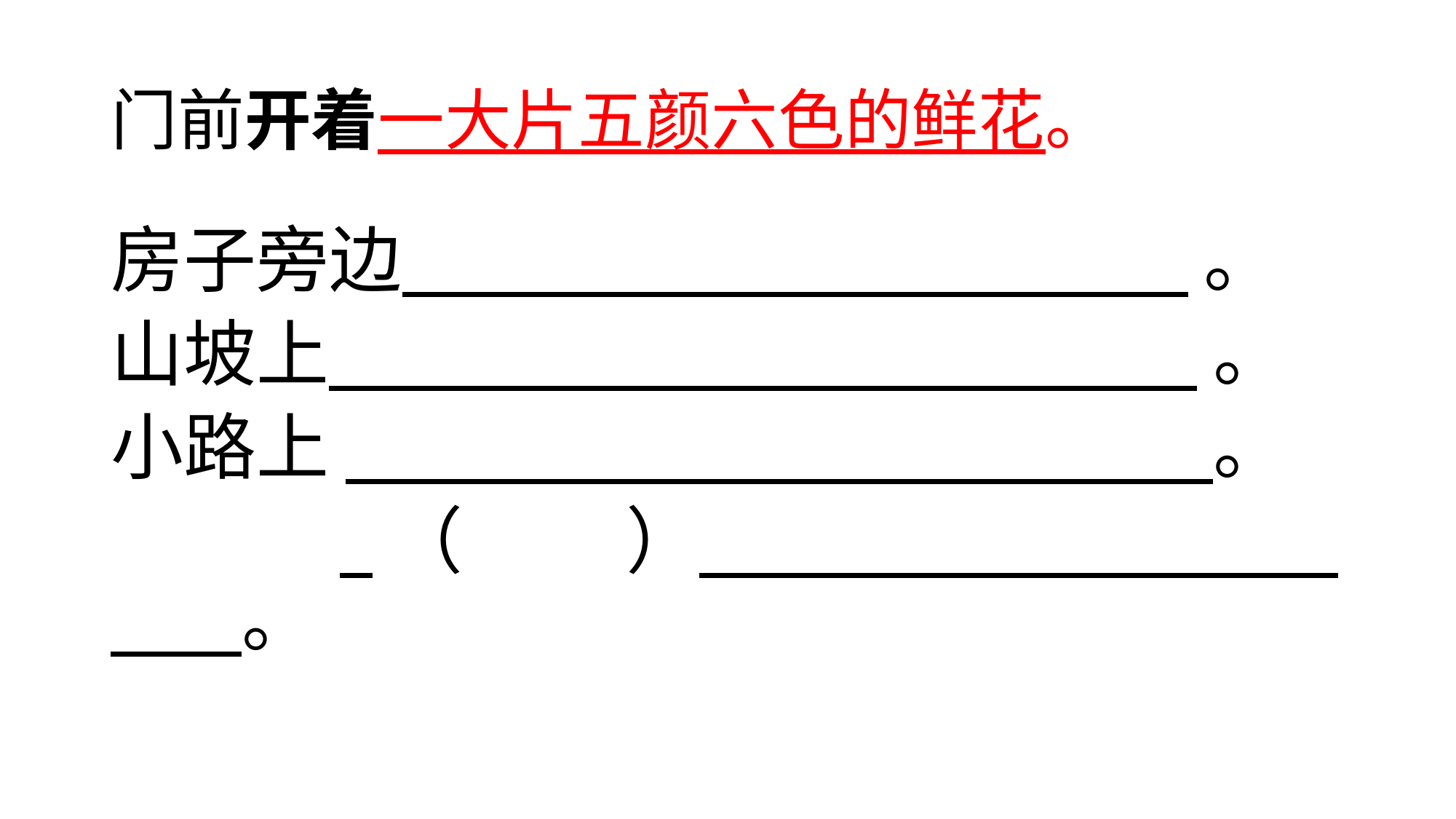

# 门前开着一大片五颜六色的鲜花。
房子旁边                                                 。
山坡上                                                      。
小路上                                                      。
                （          ）                                                。